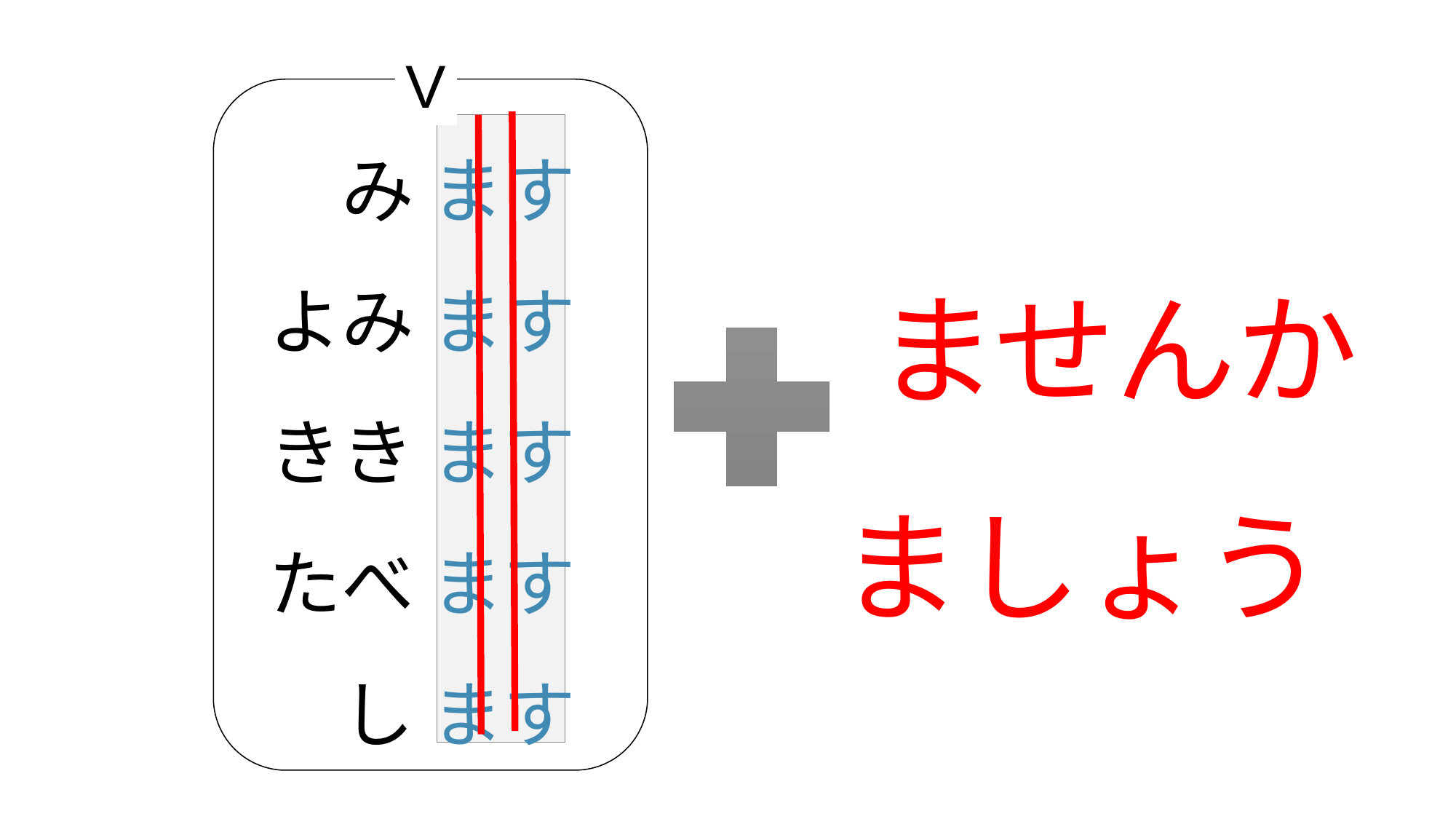

V

み ます
よみ ます
きき ます
たべ ます
し ます

ませんか

ましょう